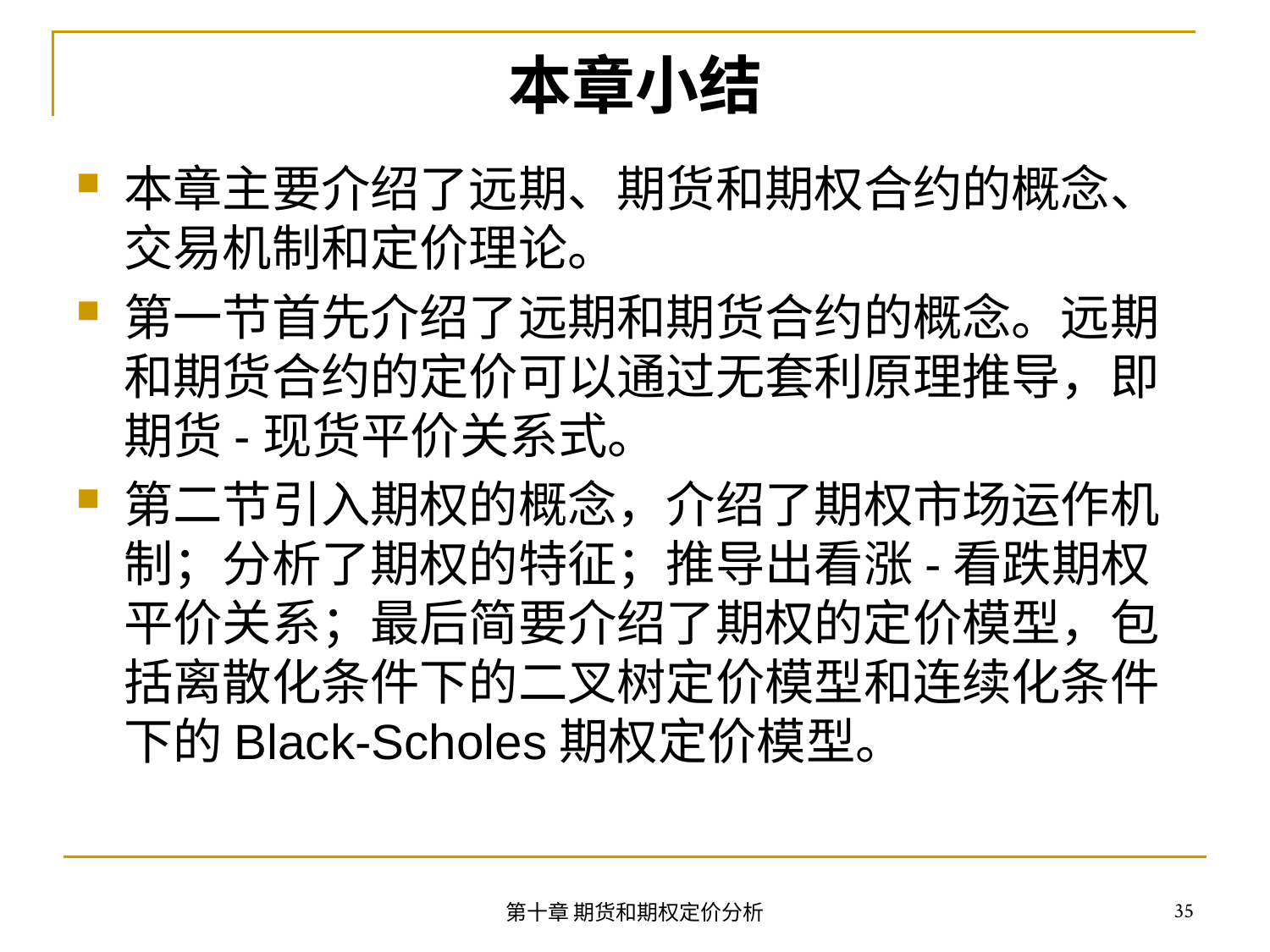

# 本章小结
本章主要介绍了远期、期货和期权合约的概念、交易机制和定价理论。
第一节首先介绍了远期和期货合约的概念。远期和期货合约的定价可以通过无套利原理推导，即期货-现货平价关系式。
第二节引入期权的概念，介绍了期权市场运作机制；分析了期权的特征；推导出看涨-看跌期权平价关系；最后简要介绍了期权的定价模型，包括离散化条件下的二叉树定价模型和连续化条件下的Black-Scholes期权定价模型。

35
第十章 期货和期权定价分析